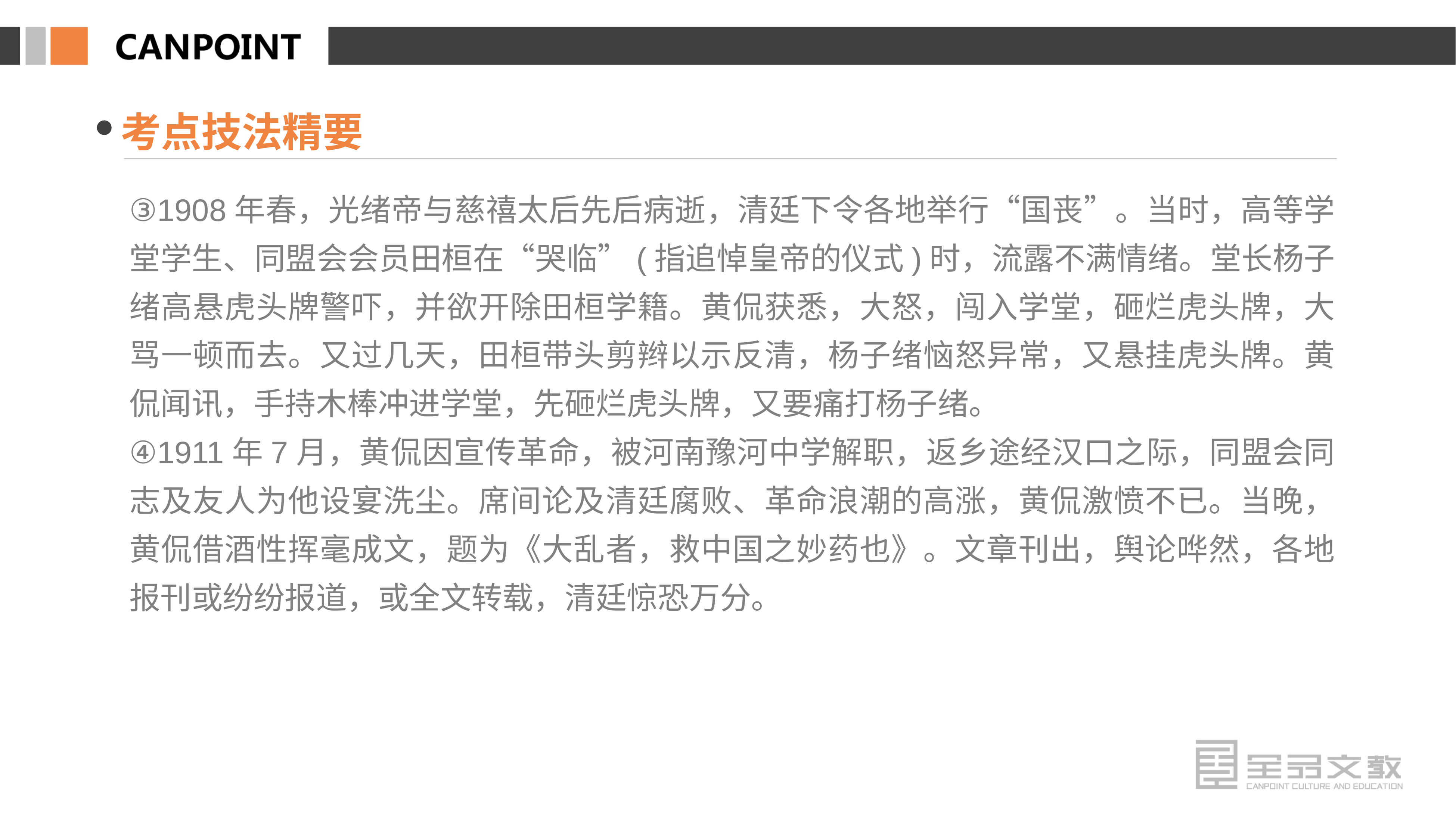

考点技法精要

③1908年春，光绪帝与慈禧太后先后病逝，清廷下令各地举行“国丧”。当时，高等学堂学生、同盟会会员田桓在“哭临”(指追悼皇帝的仪式)时，流露不满情绪。堂长杨子绪高悬虎头牌警吓，并欲开除田桓学籍。黄侃获悉，大怒，闯入学堂，砸烂虎头牌，大骂一顿而去。又过几天，田桓带头剪辫以示反清，杨子绪恼怒异常，又悬挂虎头牌。黄侃闻讯，手持木棒冲进学堂，先砸烂虎头牌，又要痛打杨子绪。
④1911年7月，黄侃因宣传革命，被河南豫河中学解职，返乡途经汉口之际，同盟会同志及友人为他设宴洗尘。席间论及清廷腐败、革命浪潮的高涨，黄侃激愤不已。当晚，黄侃借酒性挥毫成文，题为《大乱者，救中国之妙药也》。文章刊出，舆论哗然，各地报刊或纷纷报道，或全文转载，清廷惊恐万分。